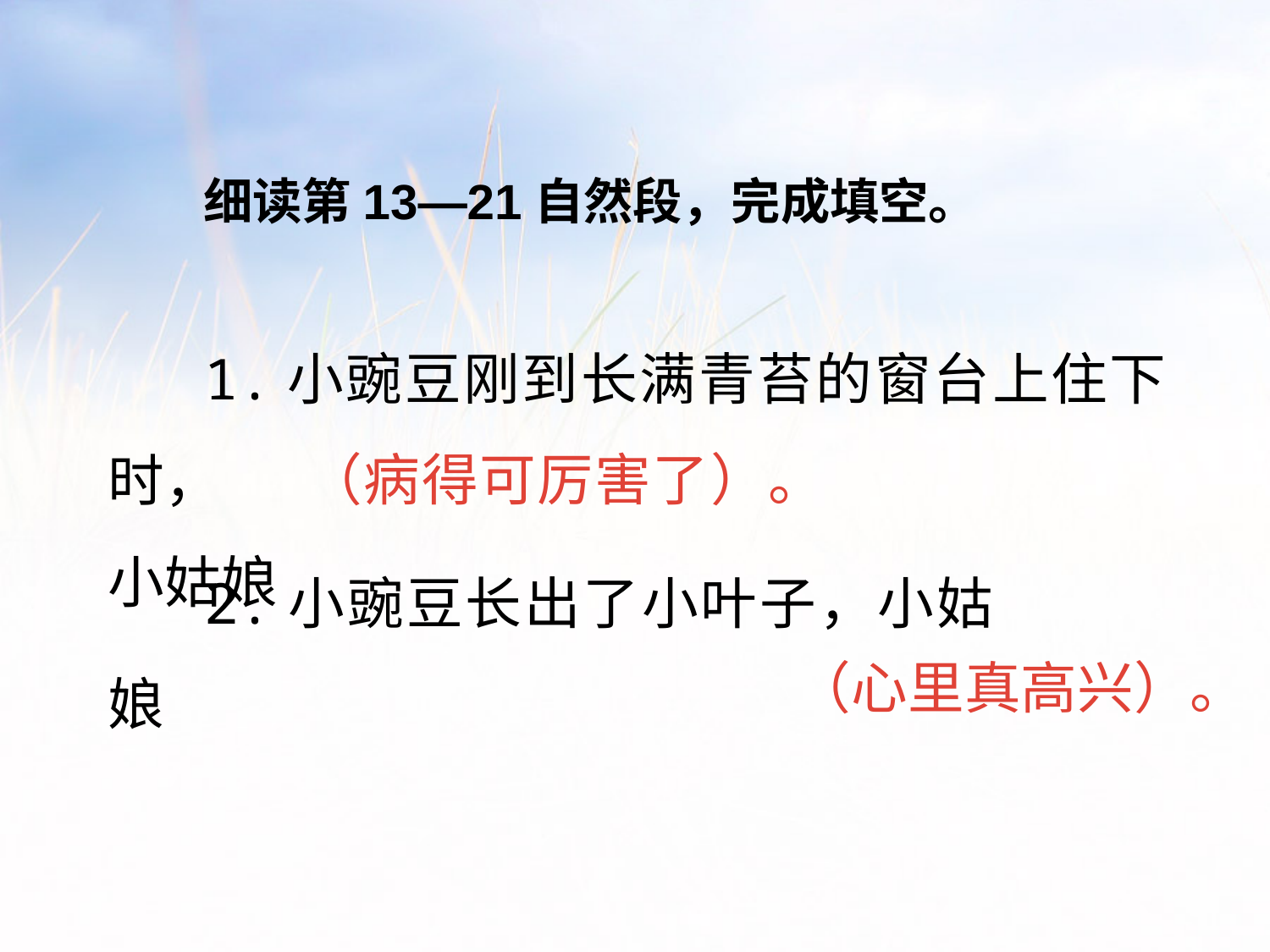

细读第13—21自然段，完成填空。
   1.小豌豆刚到长满青苔的窗台上住下时，
小姑娘
（病得可厉害了）。
   2.小豌豆长出了小叶子，小姑娘
（心里真高兴）。